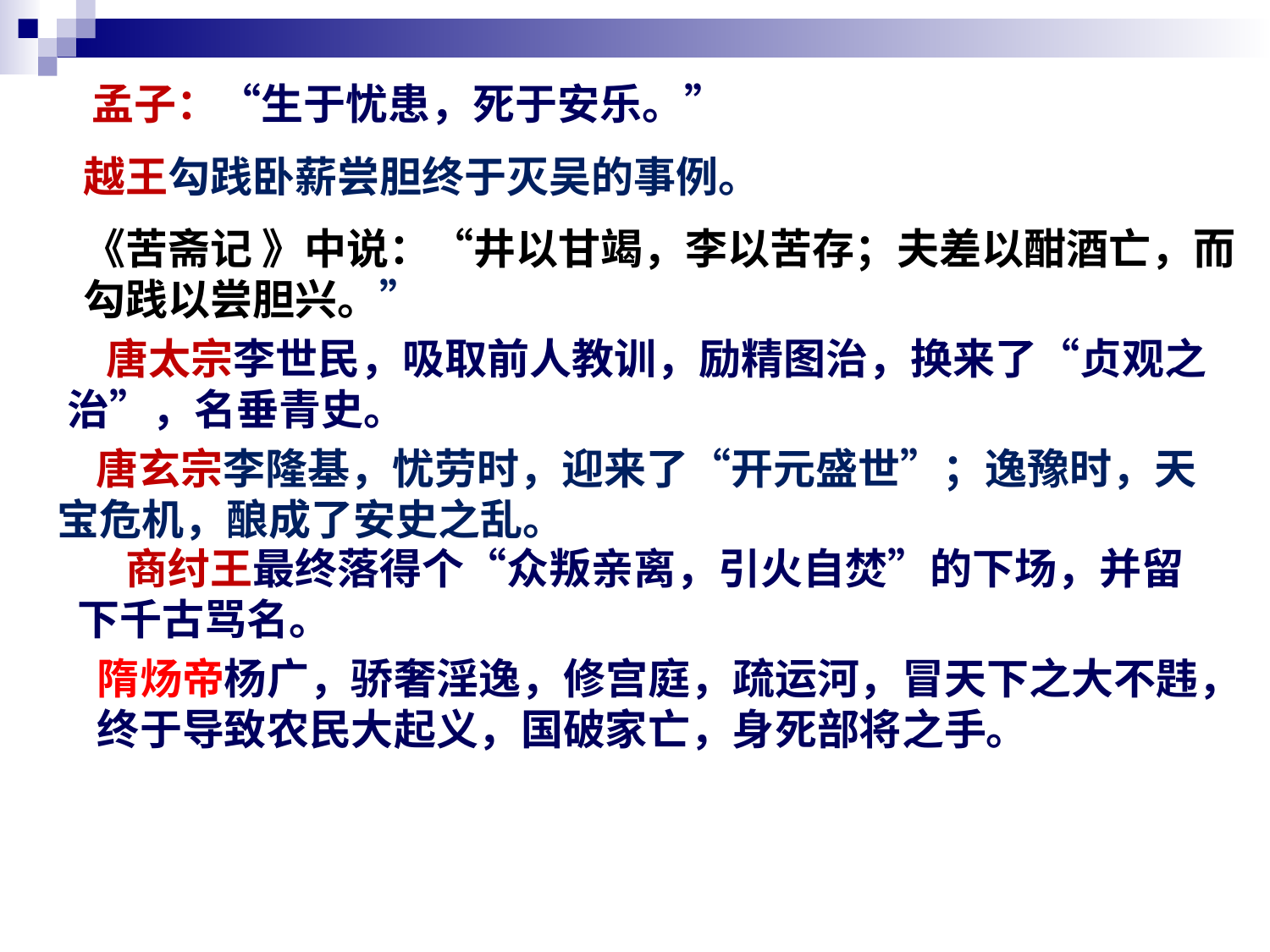

孟子：“生于忧患，死于安乐。”
越王勾践卧薪尝胆终于灭吴的事例。
《苦斋记 》中说：“井以甘竭，李以苦存；夫差以酣酒亡，而勾践以尝胆兴。”
   唐太宗李世民，吸取前人教训，励精图治，换来了“贞观之治”，名垂青史。
   唐玄宗李隆基，忧劳时，迎来了“开元盛世”；逸豫时，天宝危机，酿成了安史之乱。
    商纣王最终落得个“众叛亲离，引火自焚”的下场，并留下千古骂名。
隋炀帝杨广，骄奢淫逸，修宫庭，疏运河，冒天下之大不韪，终于导致农民大起义，国破家亡，身死部将之手。